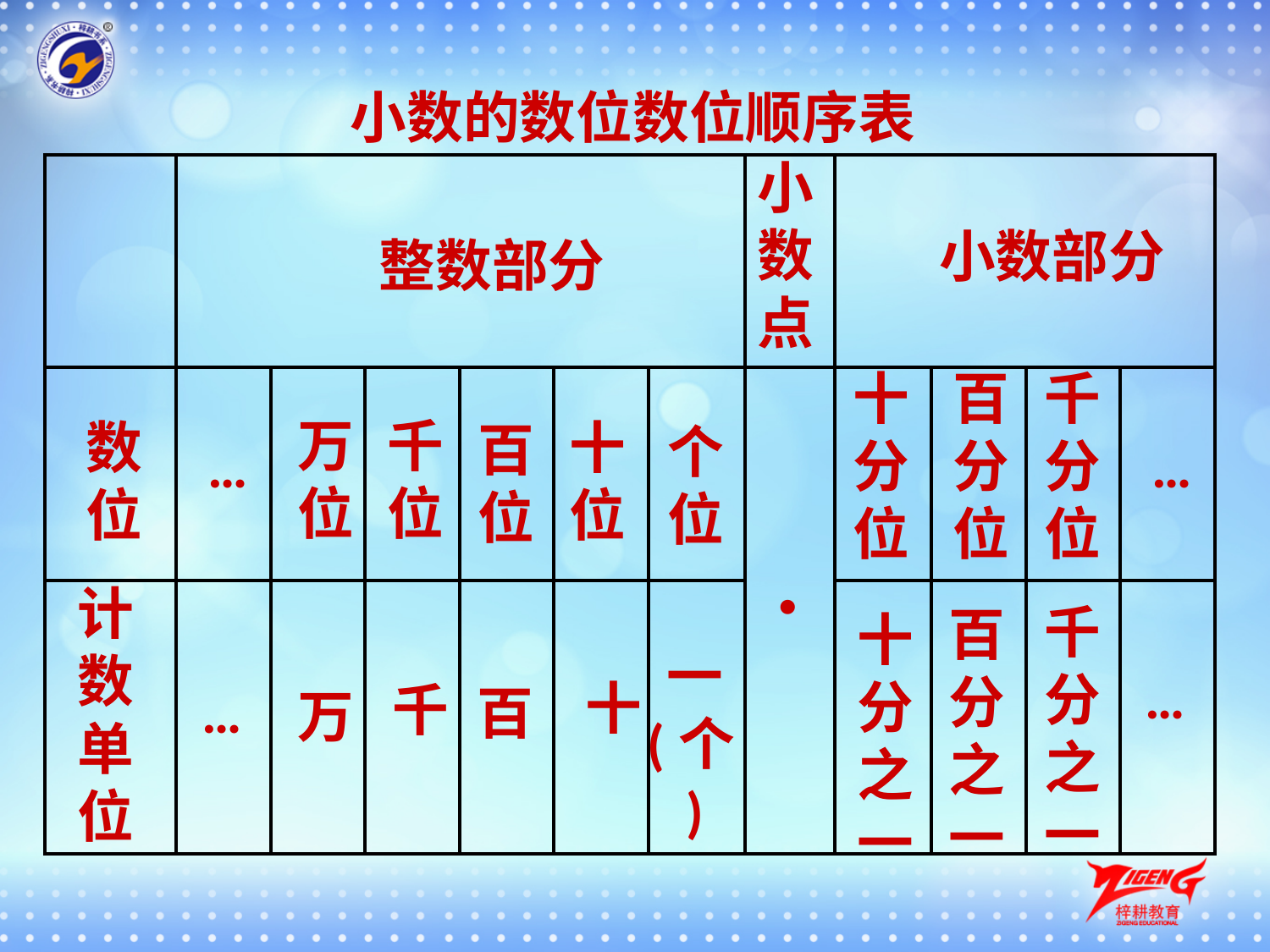

小数的数位数位顺序表
小数点
|  |  |  |  |  |  |  |  |  |  |  |  |
| --- | --- | --- | --- | --- | --- | --- | --- | --- | --- | --- | --- |
|  |  |  |  |  |  |  |  |  |  |  |  |
|  |  |  |  |  |  |  |  |  |  |  |  |
小数部分
整数部分
十分位
百分位
千分位
万位
千位
十位
数位
百位
个位
…
…
·
计数单位
千分之一
百分之一
十分之一
一
(个)
…
十
千
…
百
万